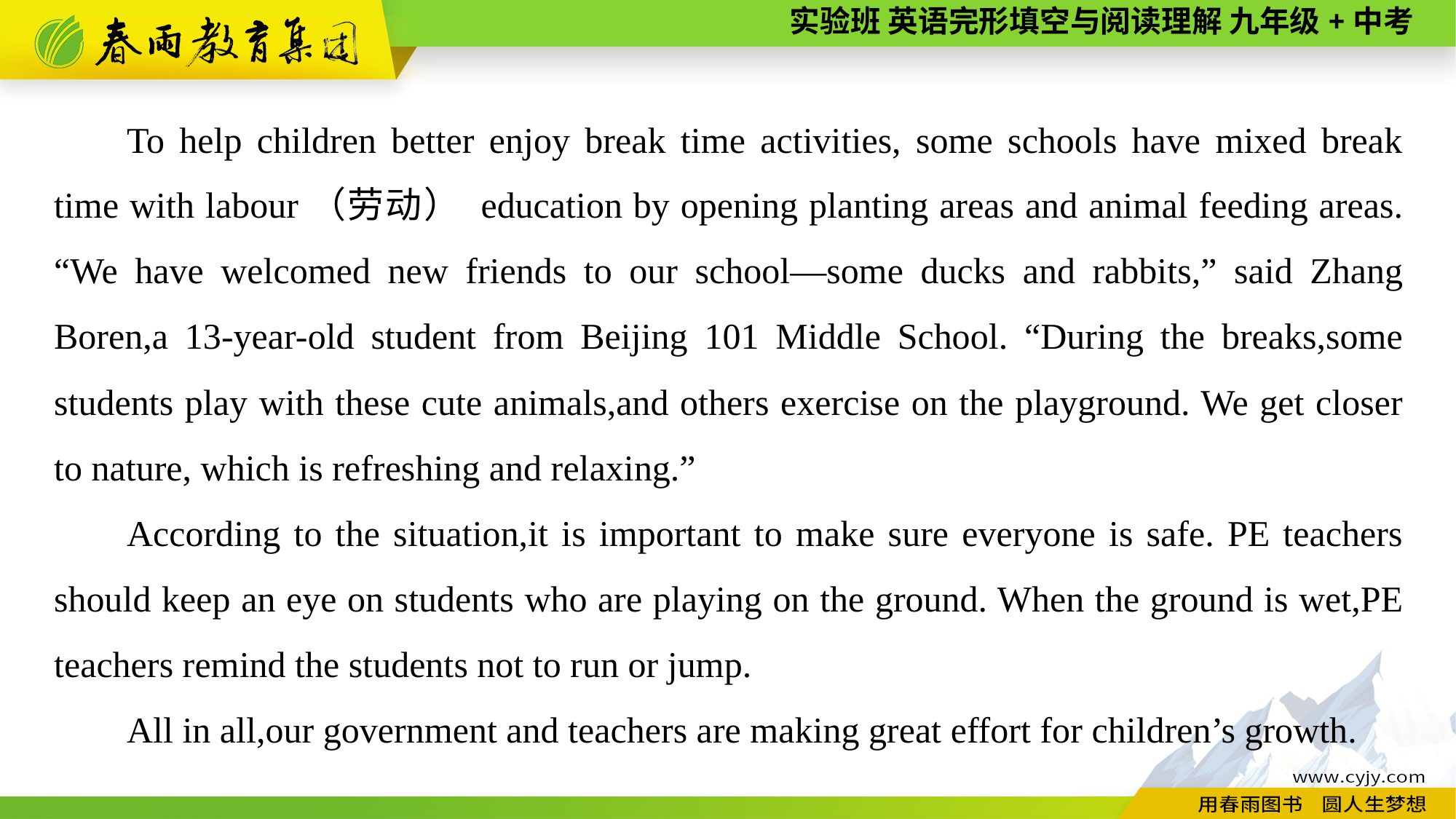

To help children better enjoy break time activities, some schools have mixed break time with labour（劳动） education by opening planting areas and animal feeding areas. “We have welcomed new friends to our school—some ducks and rabbits,” said Zhang Boren,a 13-year-old student from Beijing 101 Middle School. “During the breaks,some students play with these cute animals,and others exercise on the playground. We get closer to nature, which is refreshing and relaxing.”
According to the situation,it is important to make sure everyone is safe. PE teachers should keep an eye on students who are playing on the ground. When the ground is wet,PE teachers remind the students not to run or jump.
All in all,our government and teachers are making great effort for children’s growth.